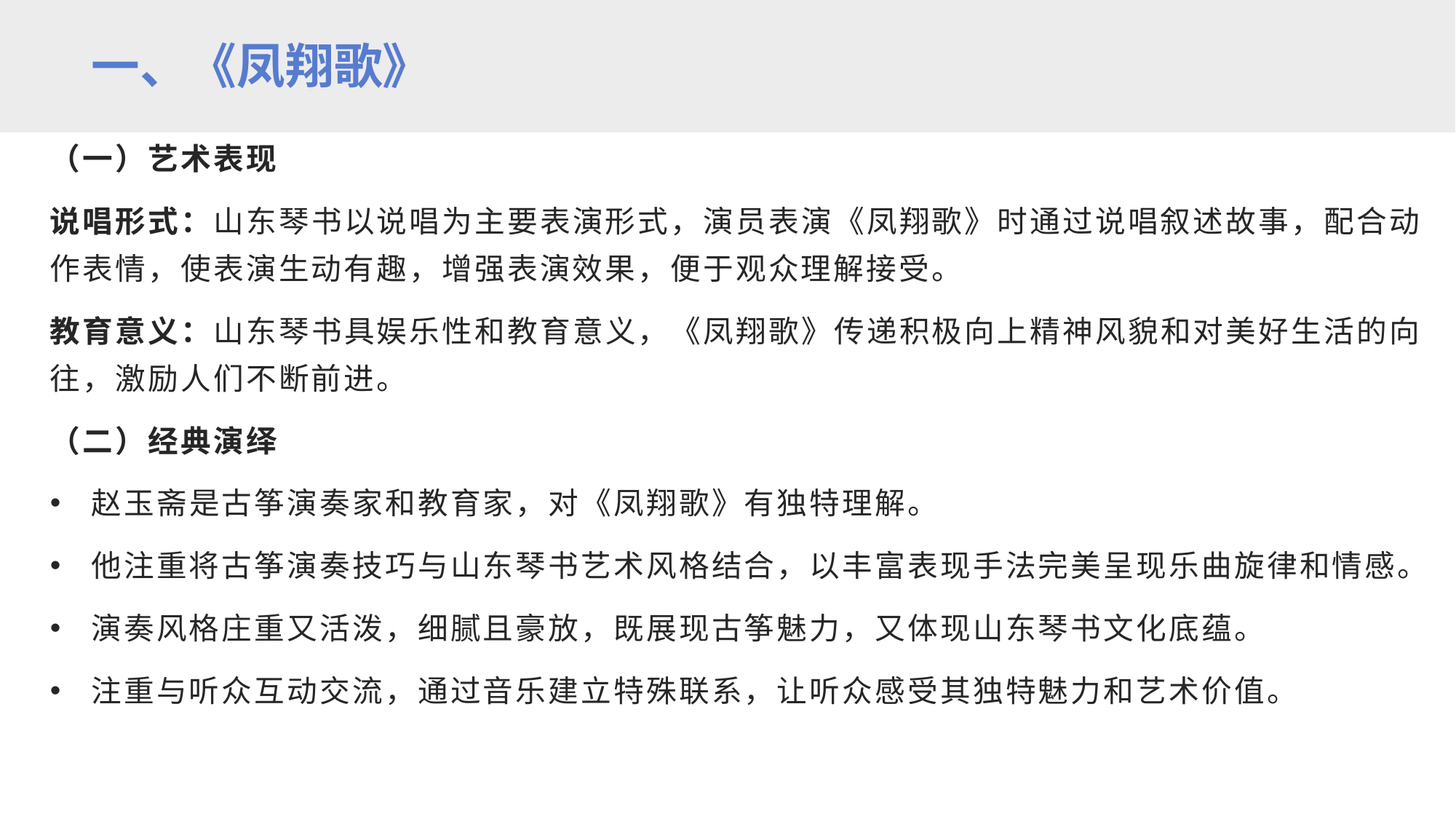

一、《凤翔歌》
（一）艺术表现
说唱形式：山东琴书以说唱为主要表演形式，演员表演《凤翔歌》时通过说唱叙述故事，配合动作表情，使表演生动有趣，增强表演效果，便于观众理解接受。
教育意义：山东琴书具娱乐性和教育意义，《凤翔歌》传递积极向上精神风貌和对美好生活的向往，激励人们不断前进。
（二）经典演绎
赵玉斋是古筝演奏家和教育家，对《凤翔歌》有独特理解。
他注重将古筝演奏技巧与山东琴书艺术风格结合，以丰富表现手法完美呈现乐曲旋律和情感。
演奏风格庄重又活泼，细腻且豪放，既展现古筝魅力，又体现山东琴书文化底蕴。
注重与听众互动交流，通过音乐建立特殊联系，让听众感受其独特魅力和艺术价值。